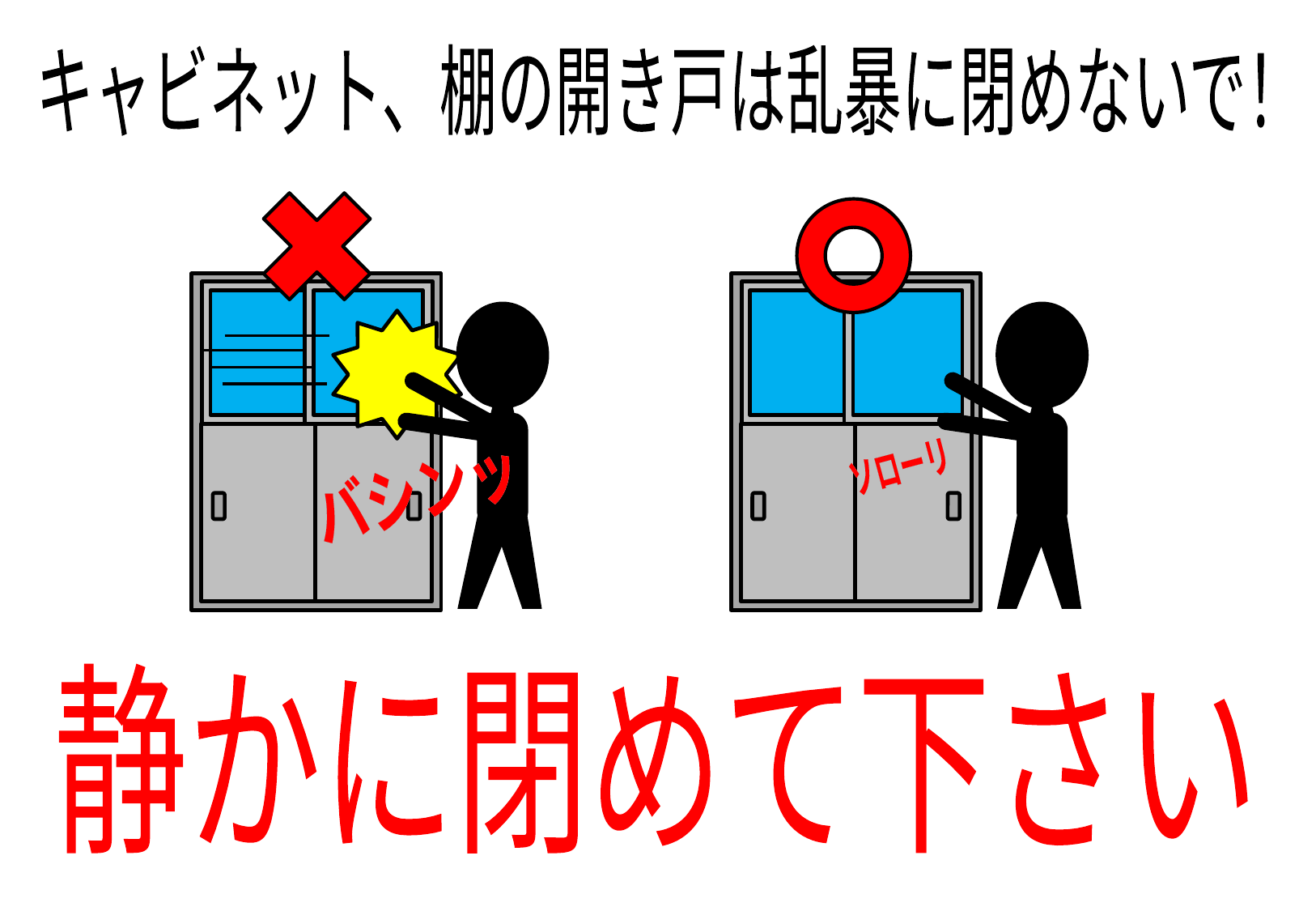

キャビネット、棚の開き戸は乱暴に閉めないで！

ソローリ
ソローリ
ソローリ
バシンッ
バシンッ
バシンッ
静かに閉めて下さい